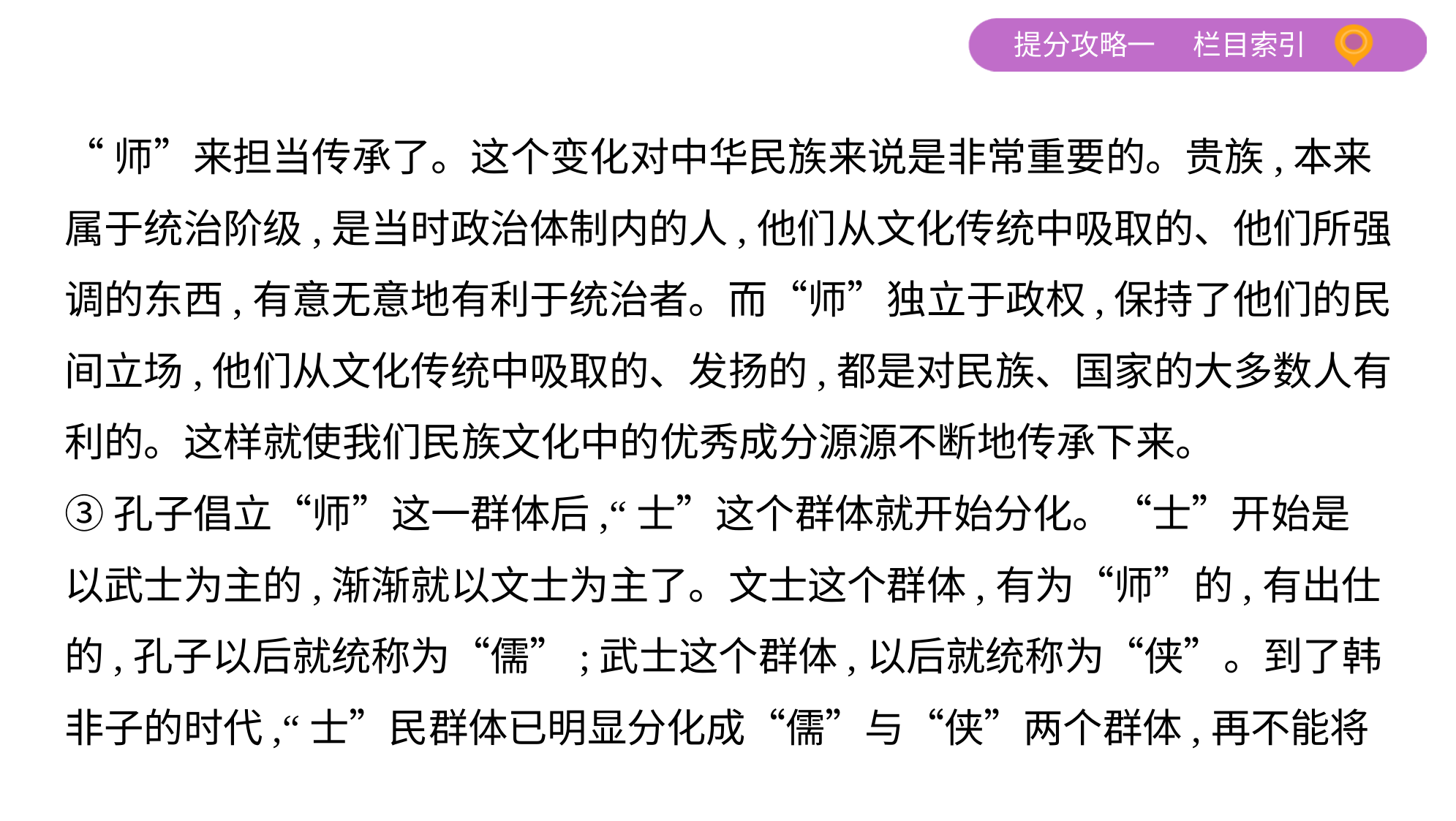

“师”来担当传承了。这个变化对中华民族来说是非常重要的。贵族,本来
属于统治阶级,是当时政治体制内的人,他们从文化传统中吸取的、他们所强
调的东西,有意无意地有利于统治者。而“师”独立于政权,保持了他们的民
间立场,他们从文化传统中吸取的、发扬的,都是对民族、国家的大多数人有
利的。这样就使我们民族文化中的优秀成分源源不断地传承下来。
③孔子倡立“师”这一群体后,“士”这个群体就开始分化。“士”开始是
以武士为主的,渐渐就以文士为主了。文士这个群体,有为“师”的,有出仕
的,孔子以后就统称为“儒”;武士这个群体,以后就统称为“侠”。到了韩
非子的时代,“士”民群体已明显分化成“儒”与“侠”两个群体,再不能将